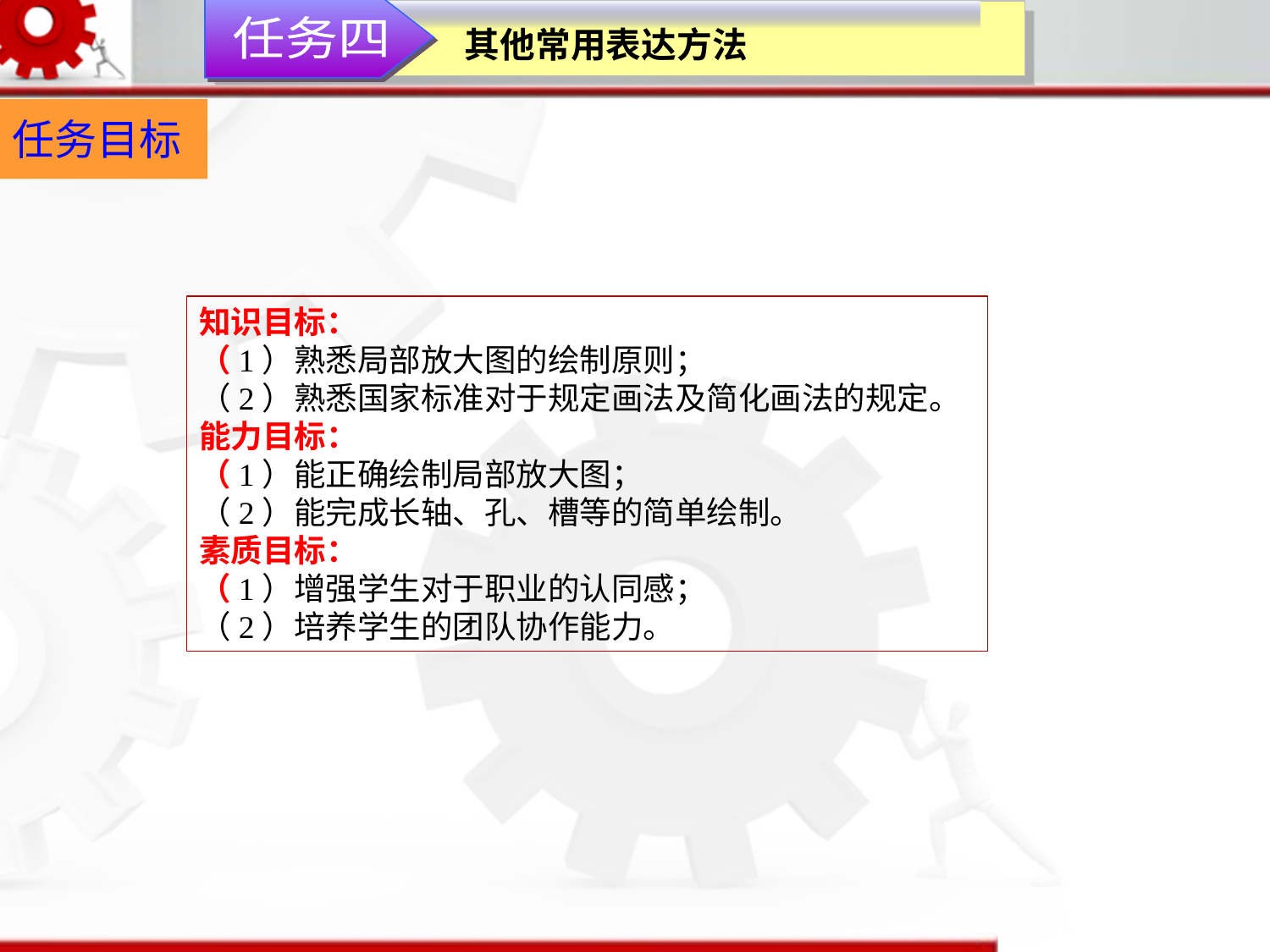

任务四
其他常用表达方法
任务目标
知识目标：（1）熟悉局部放大图的绘制原则；（2）熟悉国家标准对于规定画法及简化画法的规定。能力目标：（1）能正确绘制局部放大图；（2）能完成长轴、孔、槽等的简单绘制。素质目标：（1）增强学生对于职业的认同感；（2）培养学生的团队协作能力。